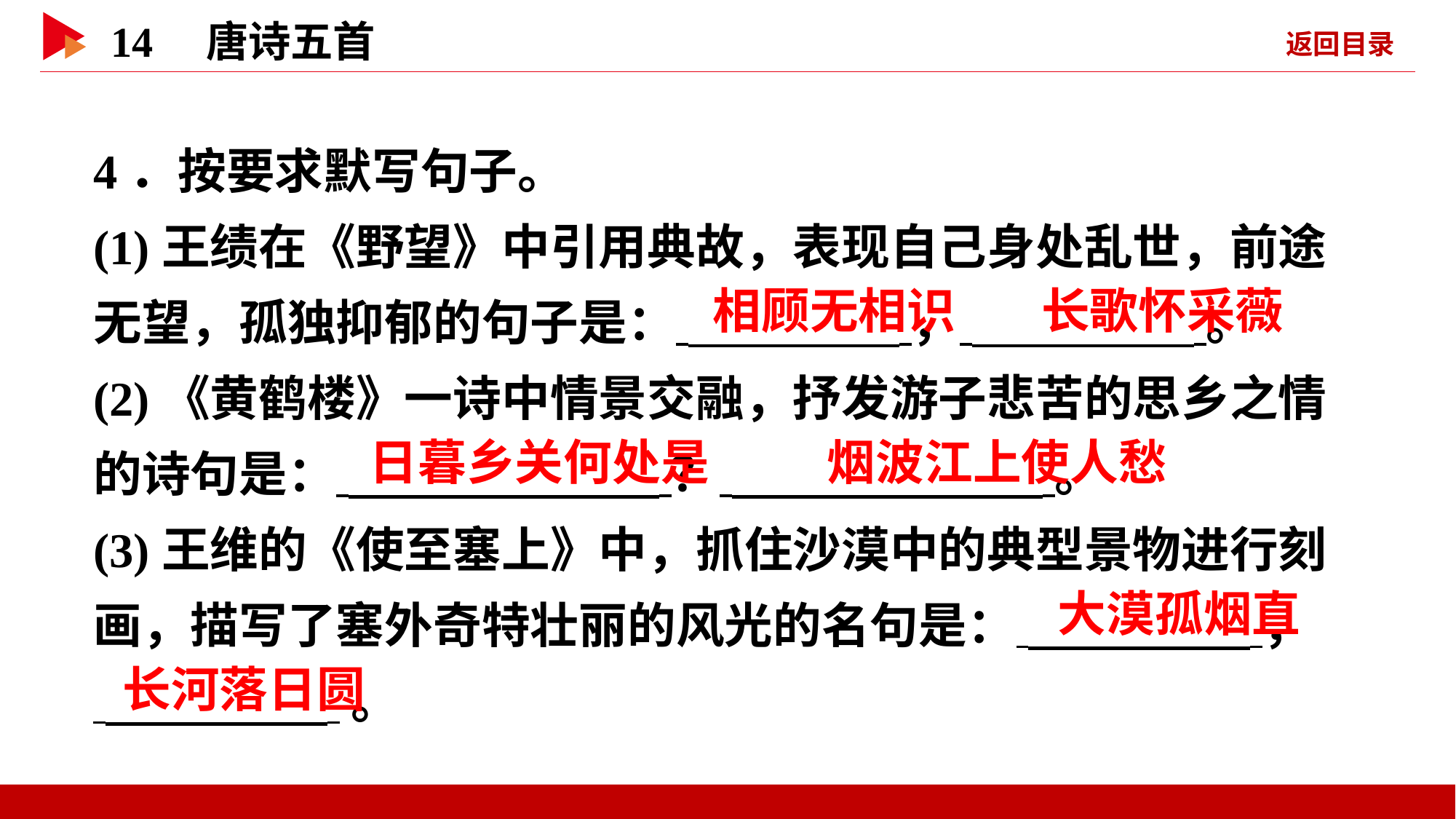

4．按要求默写句子。
(1)王绩在《野望》中引用典故，表现自己身处乱世，前途无望，孤独抑郁的句子是：                     ，                      。
(2)《黄鹤楼》一诗中情景交融，抒发游子悲苦的思乡之情的诗句是：                              ？                              。
(3)王维的《使至塞上》中，抓住沙漠中的典型景物进行刻画，描写了塞外奇特壮丽的风光的名句是：                      ，
                      。
 相顾无相识
 长歌怀采薇
 日暮乡关何处是
 烟波江上使人愁
 大漠孤烟直
 长河落日圆